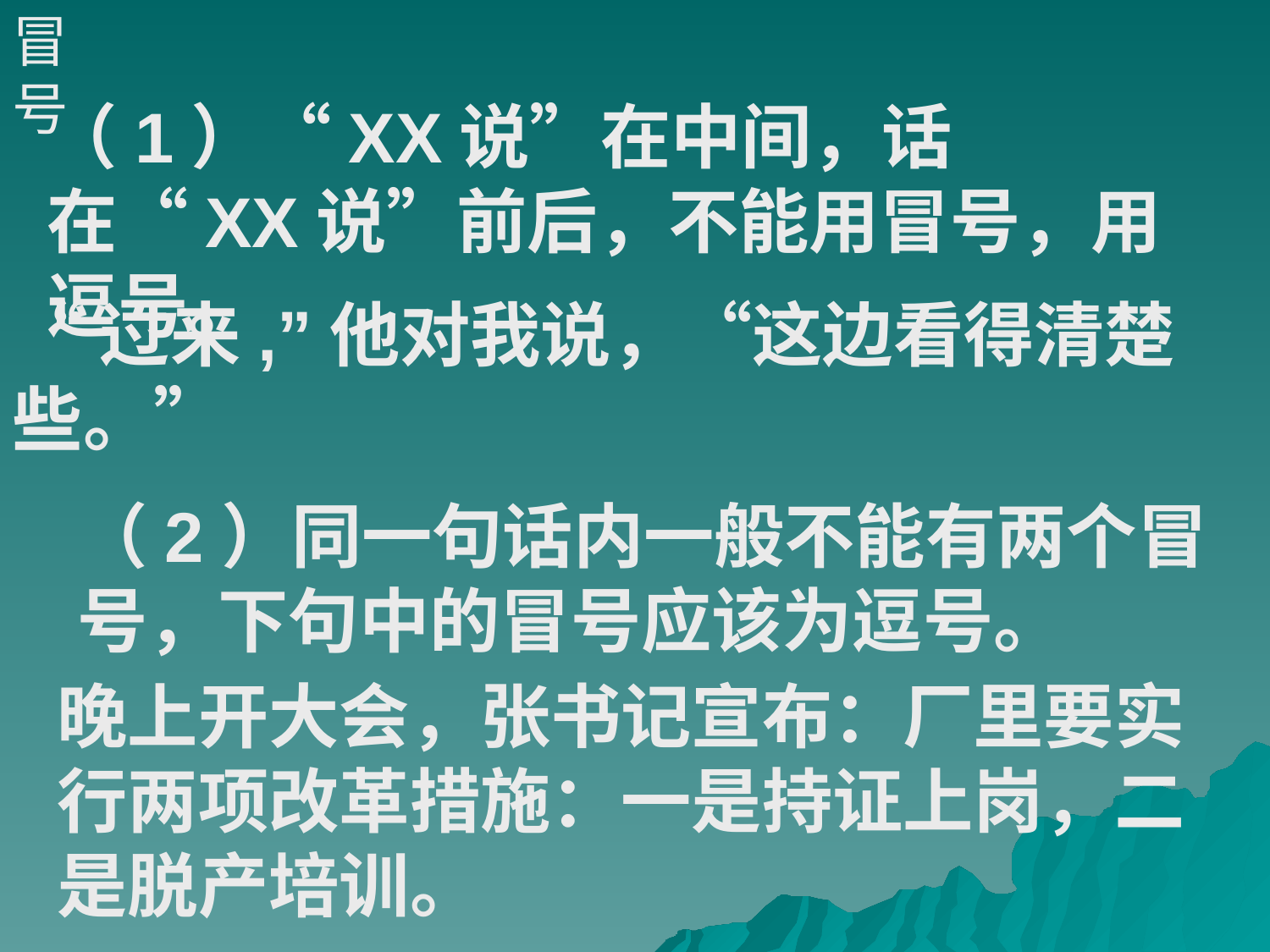

冒号
（1）“XX说”在中间，话在“XX说”前后，不能用冒号，用逗号。

“过来,”他对我说，“这边看得清楚些。”

（2）同一句话内一般不能有两个冒号，下句中的冒号应该为逗号。
晚上开大会，张书记宣布：厂里要实行两项改革措施：一是持证上岗，二是脱产培训。